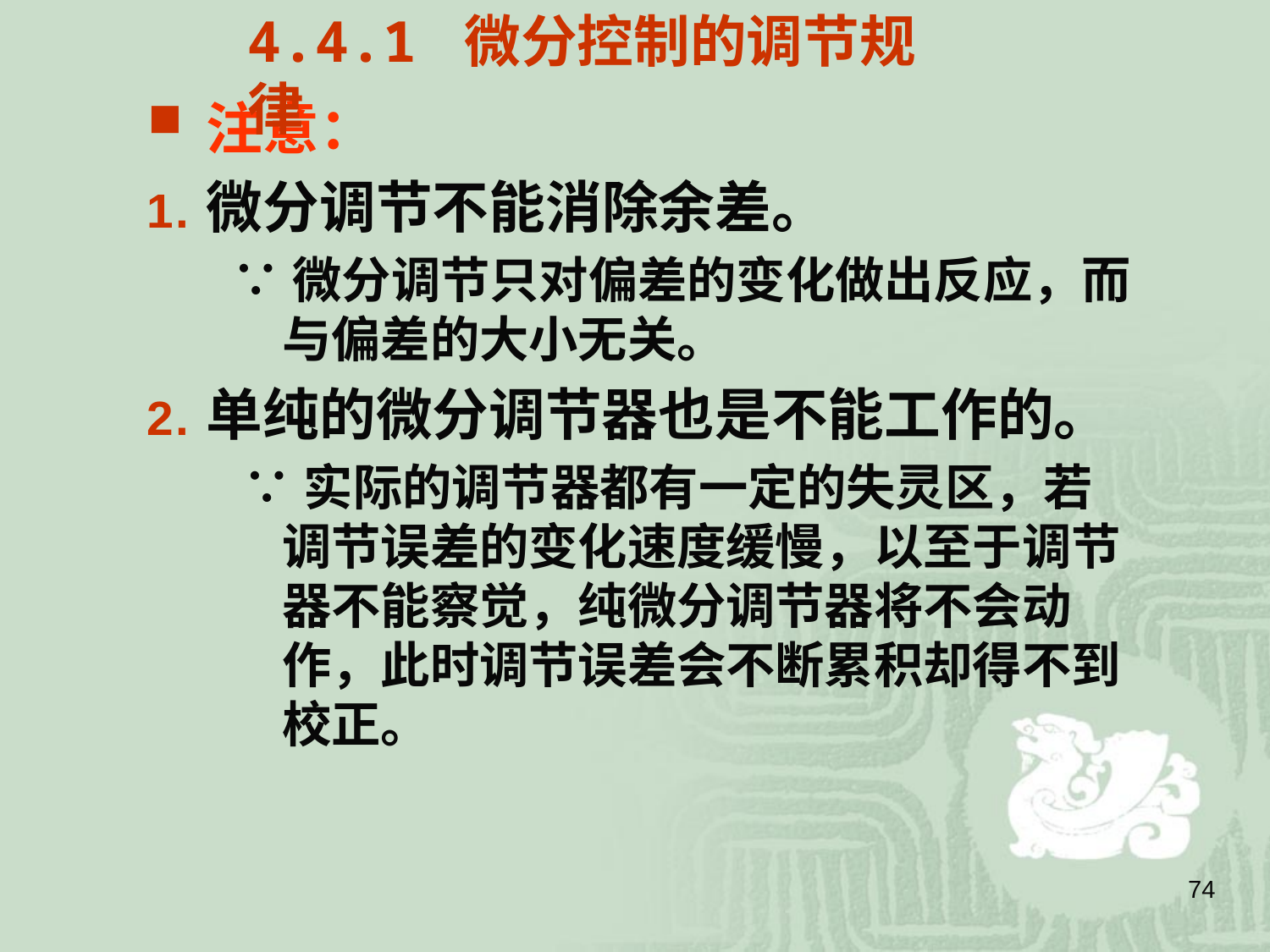

4.4.1 微分控制的调节规律
注意：
微分调节不能消除余差。
∵微分调节只对偏差的变化做出反应，而与偏差的大小无关。
单纯的微分调节器也是不能工作的。
 ∵实际的调节器都有一定的失灵区，若调节误差的变化速度缓慢，以至于调节器不能察觉，纯微分调节器将不会动作，此时调节误差会不断累积却得不到校正。
74